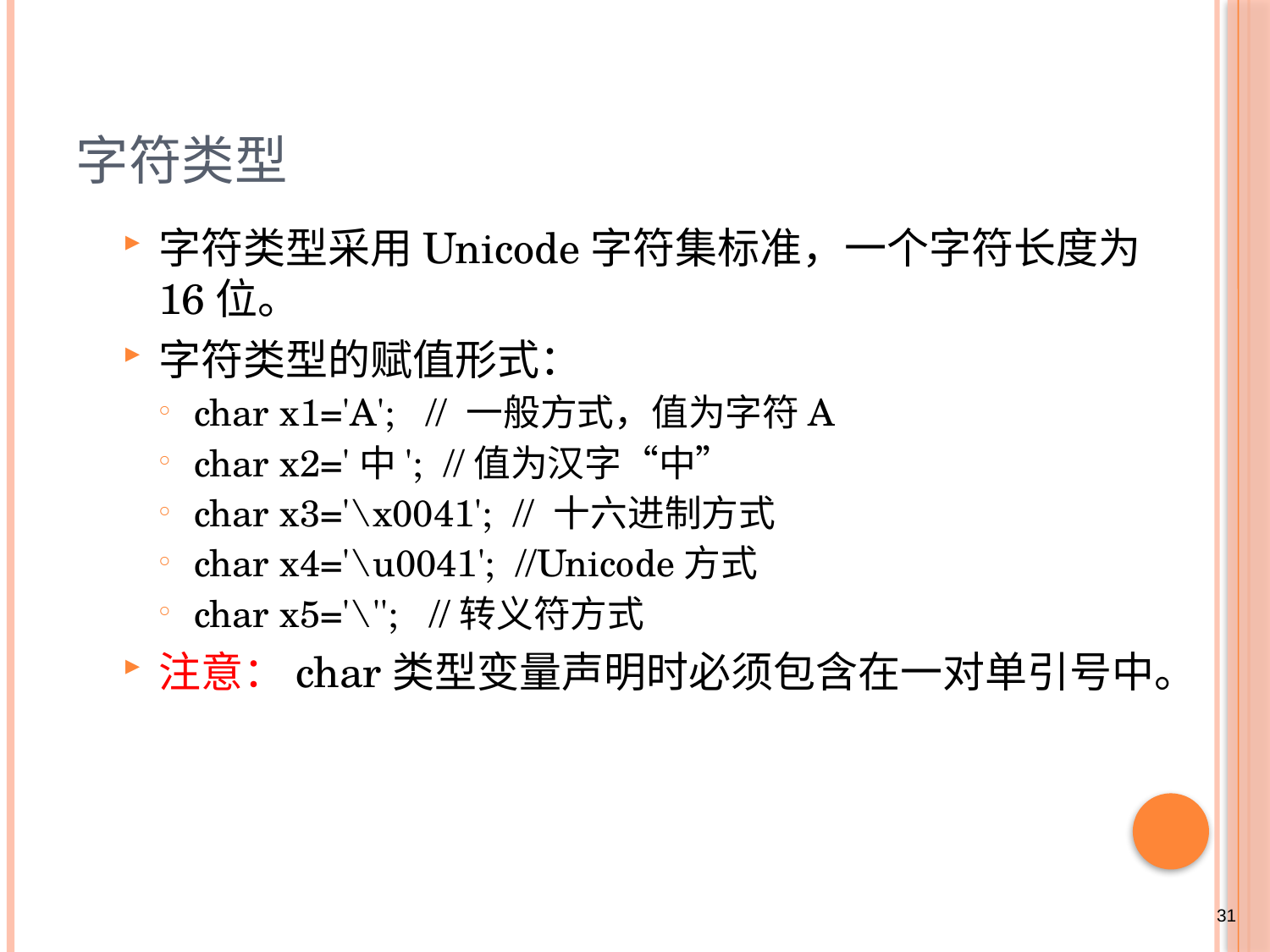

# 字符类型
字符类型采用Unicode字符集标准，一个字符长度为16位。
字符类型的赋值形式：
char x1='A';   // 一般方式，值为字符A
char x2='中';  //值为汉字“中”
char x3='\x0041';  // 十六进制方式
char x4='\u0041';  //Unicode方式
char x5='\'';   //转义符方式
注意：char类型变量声明时必须包含在一对单引号中。
31